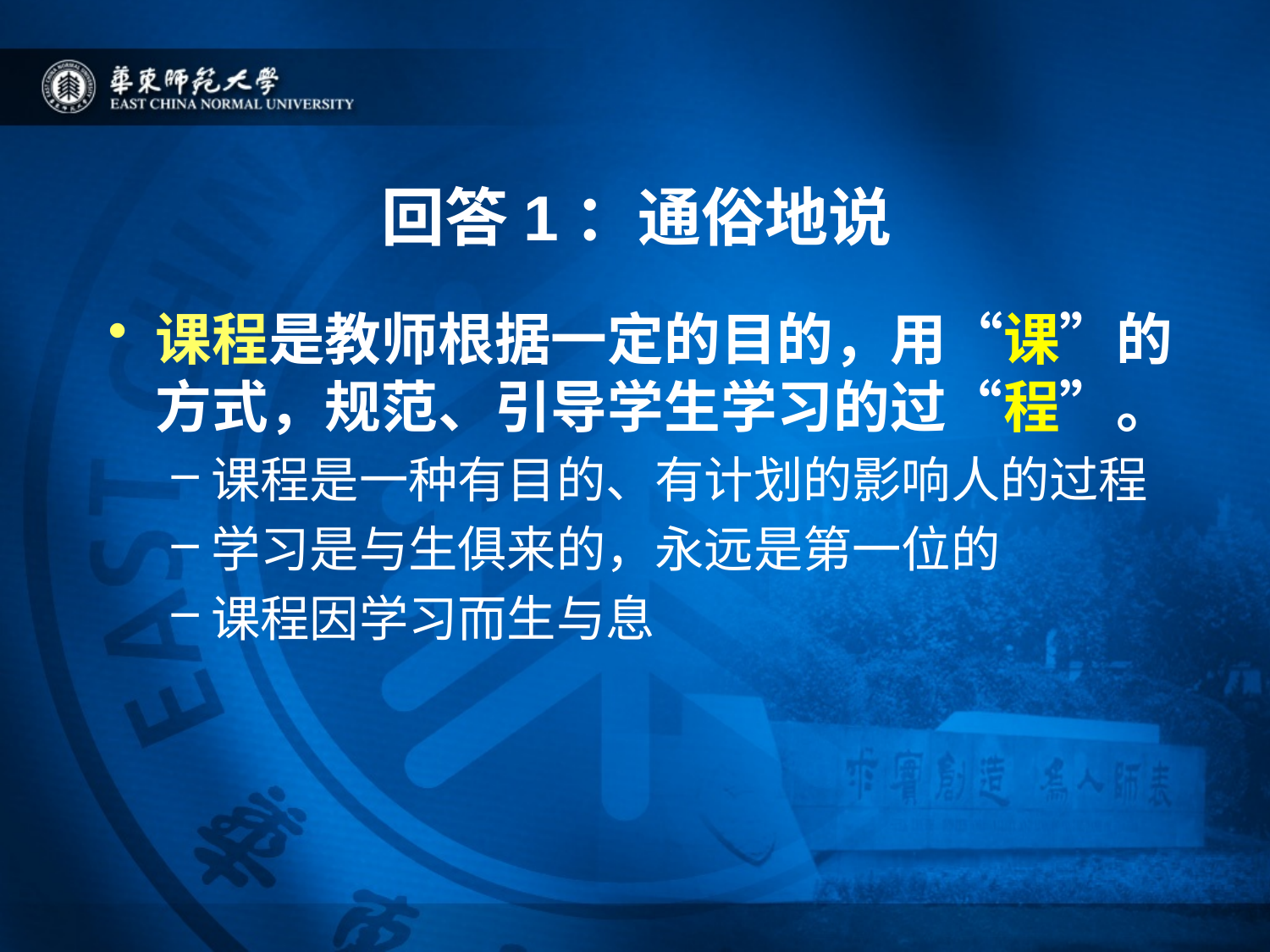

# 回答1：通俗地说
课程是教师根据一定的目的，用“课”的方式，规范、引导学生学习的过“程”。
课程是一种有目的、有计划的影响人的过程
学习是与生俱来的，永远是第一位的
课程因学习而生与息